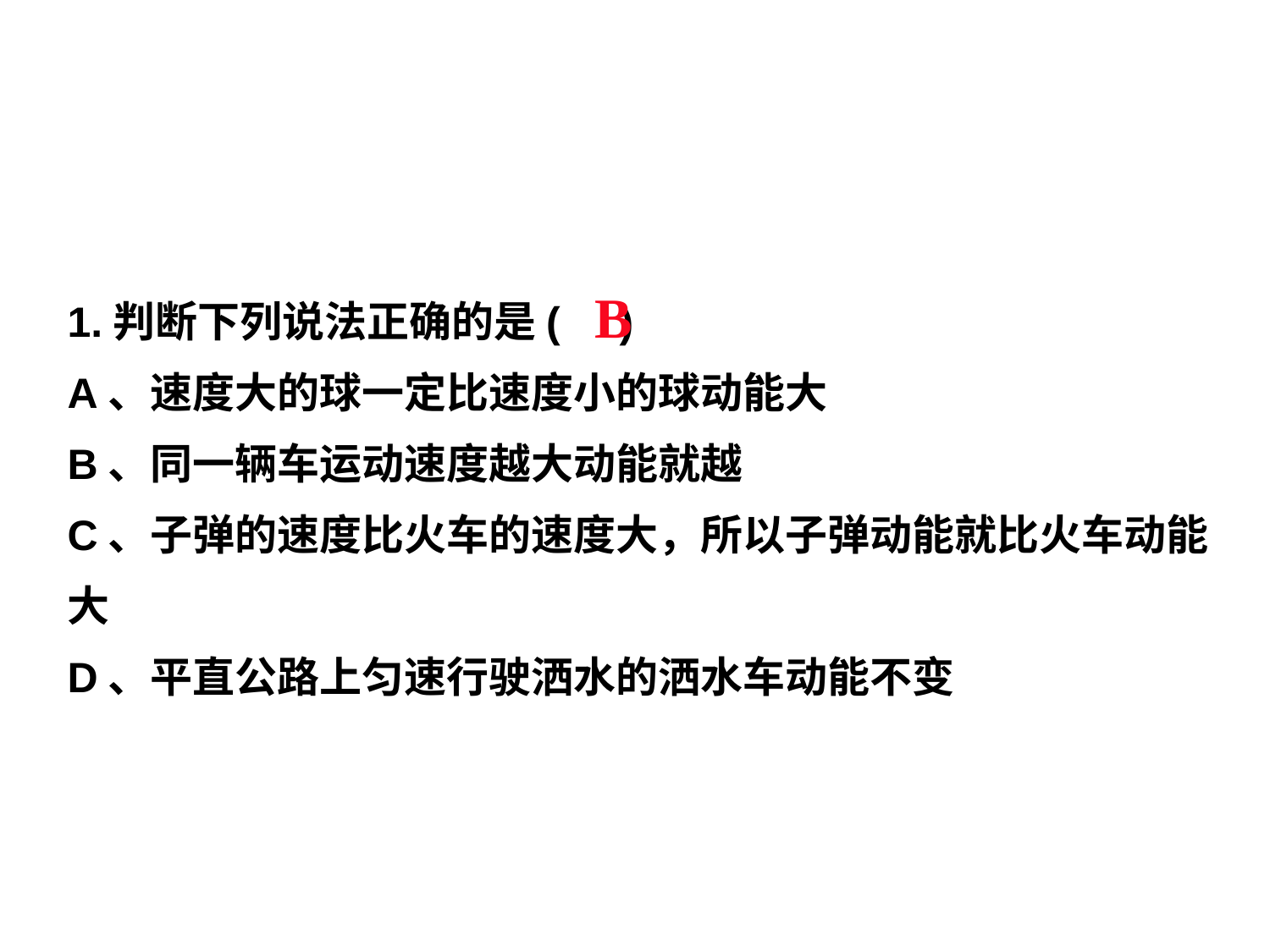

1.判断下列说法正确的是(     )
A、速度大的球一定比速度小的球动能大
B、同一辆车运动速度越大动能就越
C、子弹的速度比火车的速度大，所以子弹动能就比火车动能大
D、平直公路上匀速行驶洒水的洒水车动能不变
B